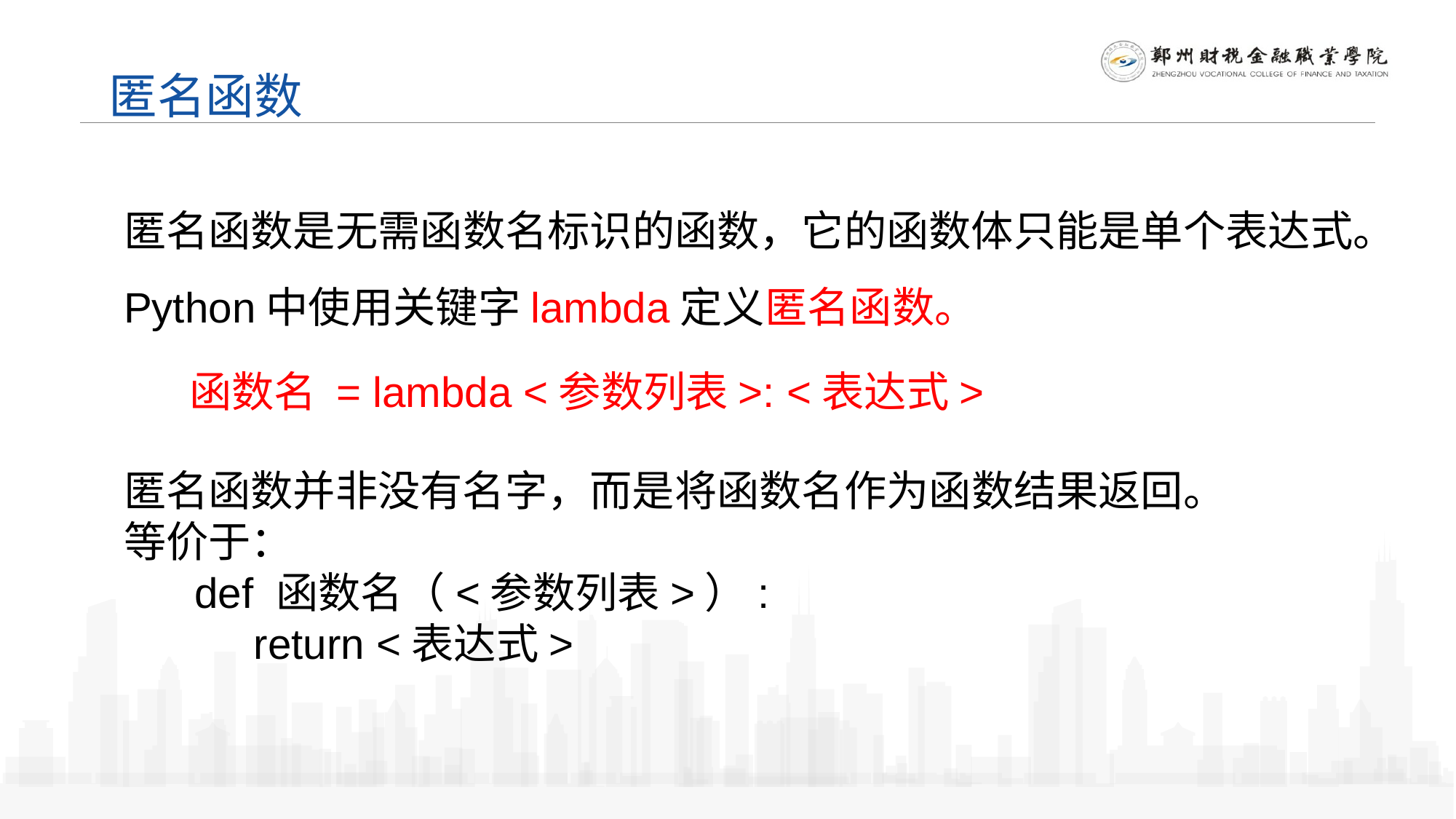

匿名函数
匿名函数是无需函数名标识的函数，它的函数体只能是单个表达式。
Python中使用关键字lambda定义匿名函数。
函数名 = lambda <参数列表>: <表达式>
匿名函数并非没有名字，而是将函数名作为函数结果返回。
等价于：
      def 函数名（<参数列表>）:
           return <表达式>